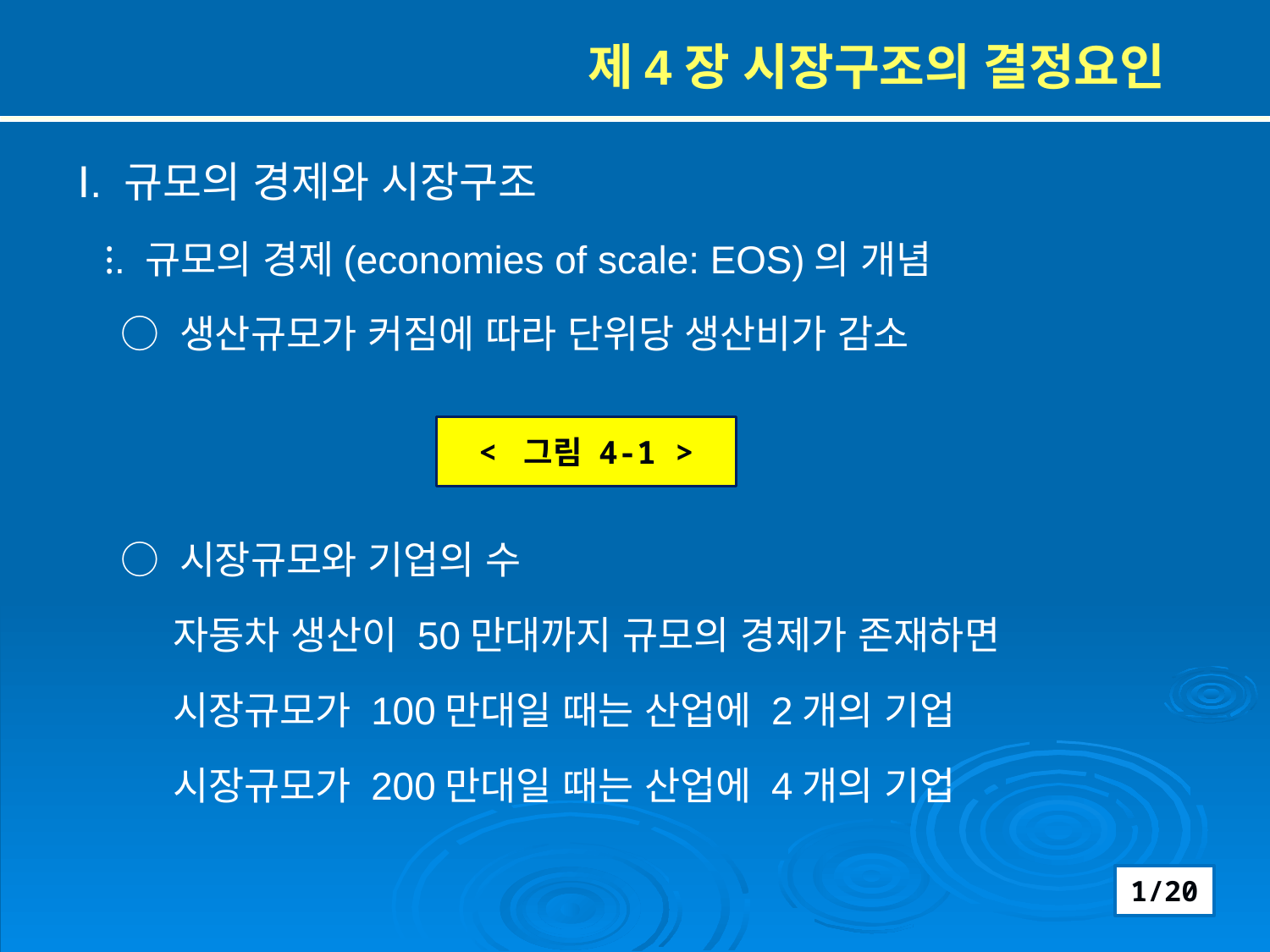

제4장 시장구조의 결정요인

Ⅰ. 규모의 경제와 시장구조
   ⁝. 규모의 경제(economies of scale: EOS)의 개념
    ○ 생산규모가 커짐에 따라 단위당 생산비가 감소

    ○ 시장규모와 기업의 수
        자동차 생산이 50만대까지 규모의 경제가 존재하면
        시장규모가 100만대일 때는 산업에 2개의 기업
        시장규모가 200만대일 때는 산업에 4개의 기업

< 그림 4-1 >
1/20